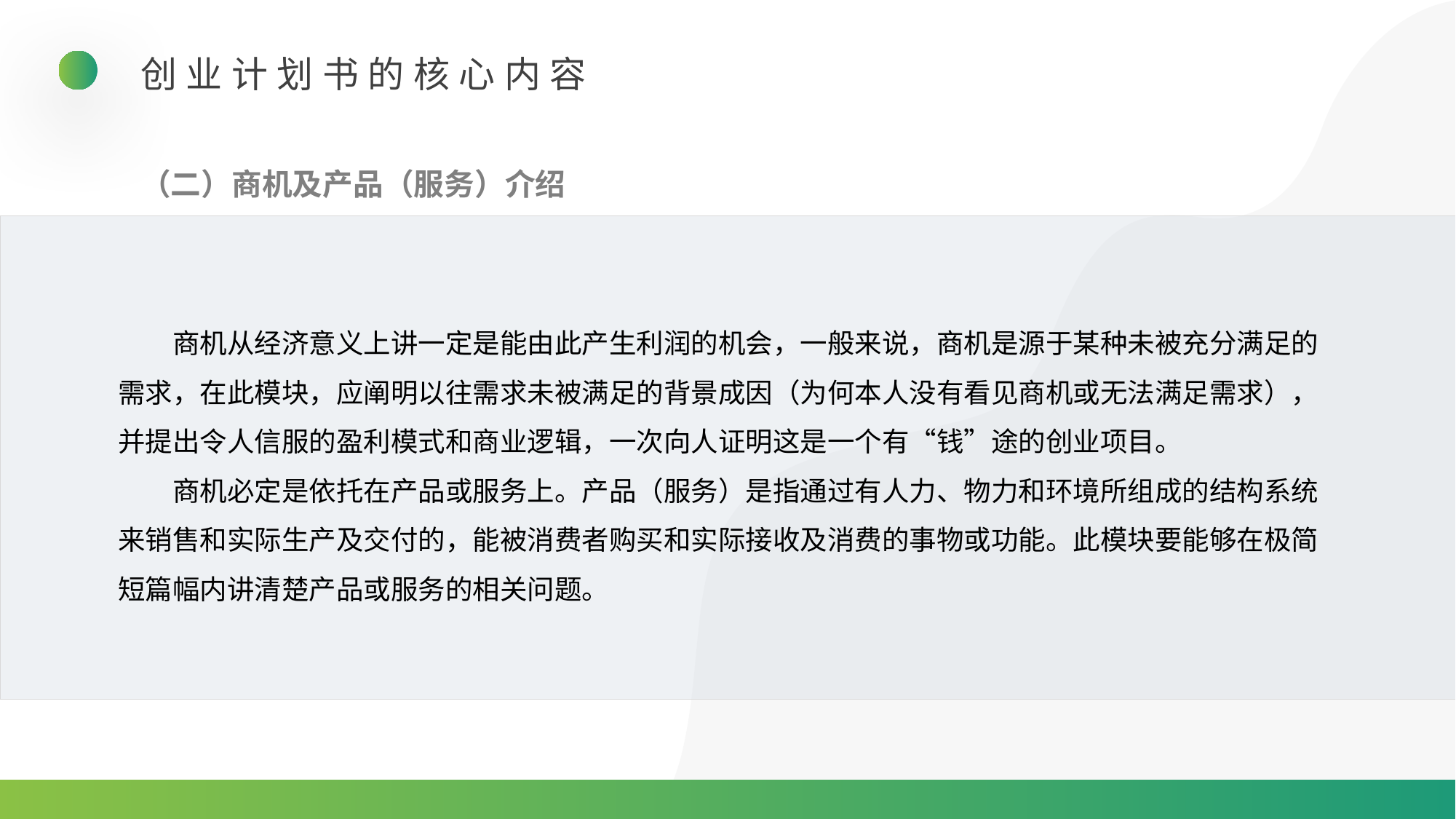

创业计划书的核心内容
（二）商机及产品（服务）介绍

商机从经济意义上讲一定是能由此产生利润的机会，一般来说，商机是源于某种未被充分满足的需求，在此模块，应阐明以往需求未被满足的背景成因（为何本人没有看见商机或无法满足需求），并提出令人信服的盈利模式和商业逻辑，一次向人证明这是一个有“钱”途的创业项目。
商机必定是依托在产品或服务上。产品（服务）是指通过有人力、物力和环境所组成的结构系统来销售和实际生产及交付的，能被消费者购买和实际接收及消费的事物或功能。此模块要能够在极简短篇幅内讲清楚产品或服务的相关问题。